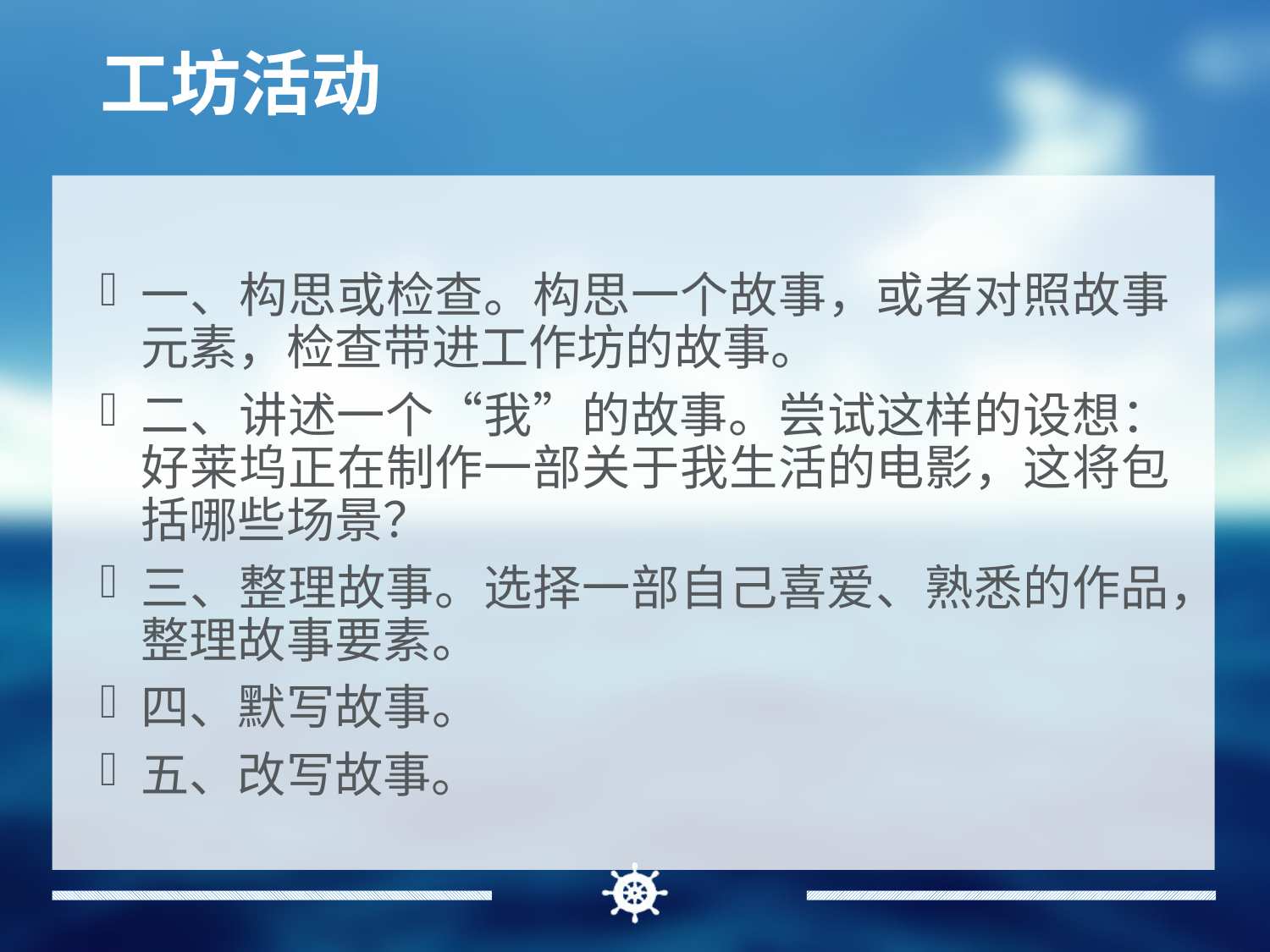

# 工坊活动

一、构思或检查。构思一个故事，或者对照故事元素，检查带进工作坊的故事。
二、讲述一个“我”的故事。尝试这样的设想：好莱坞正在制作一部关于我生活的电影，这将包括哪些场景？
三、整理故事。选择一部自己喜爱、熟悉的作品，整理故事要素。
四、默写故事。
五、改写故事。